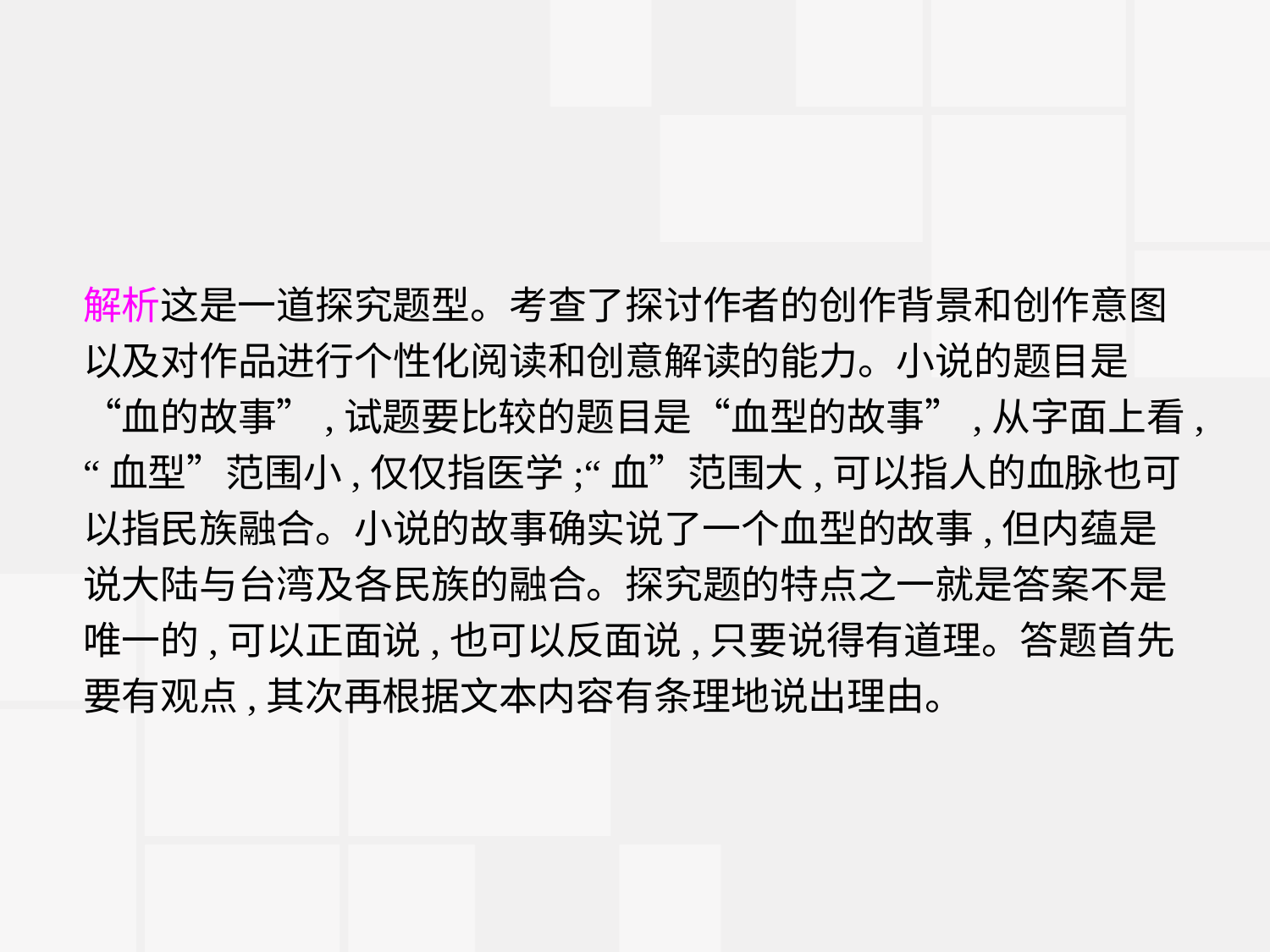

解析这是一道探究题型。考查了探讨作者的创作背景和创作意图以及对作品进行个性化阅读和创意解读的能力。小说的题目是“血的故事”,试题要比较的题目是“血型的故事”,从字面上看,“血型”范围小,仅仅指医学;“血”范围大,可以指人的血脉也可以指民族融合。小说的故事确实说了一个血型的故事,但内蕴是说大陆与台湾及各民族的融合。探究题的特点之一就是答案不是唯一的,可以正面说,也可以反面说,只要说得有道理。答题首先要有观点,其次再根据文本内容有条理地说出理由。